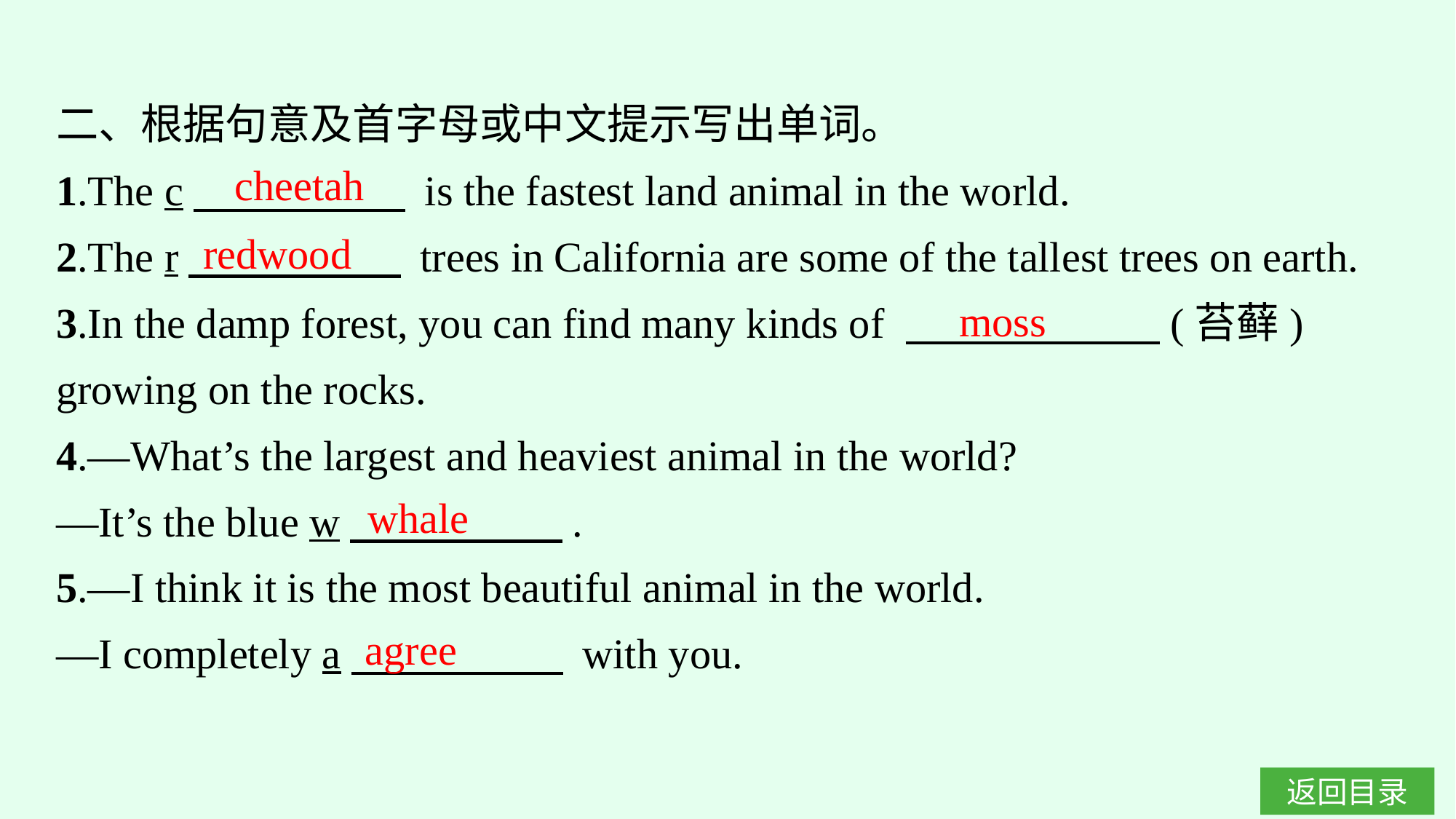

二、根据句意及首字母或中文提示写出单词。
1.The c　　　　　 is the fastest land animal in the world.
2.The r　　　　　 trees in California are some of the tallest trees on earth.
3.In the damp forest, you can find many kinds of 　　　　　　(苔藓) growing on the rocks.
4.—What’s the largest and heaviest animal in the world?
—It’s the blue w　　　　　.
5.—I think it is the most beautiful animal in the world.
—I completely a　　　　　 with you.
cheetah
redwood
moss
whale
agree